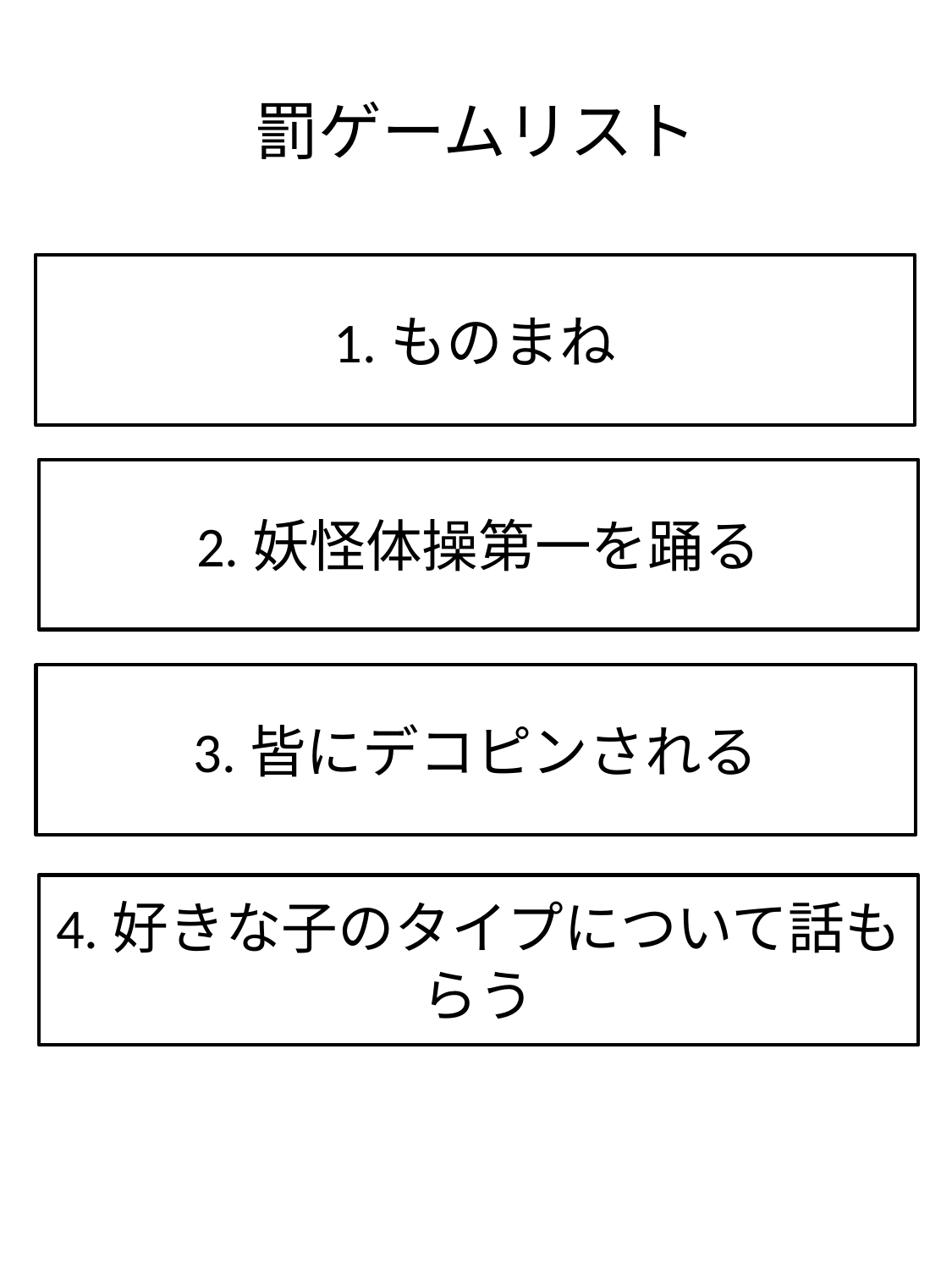

罰ゲームリスト
1.ものまね
2.妖怪体操第一を踊る
3.皆にデコピンされる
4.好きな子のタイプについて話もらう